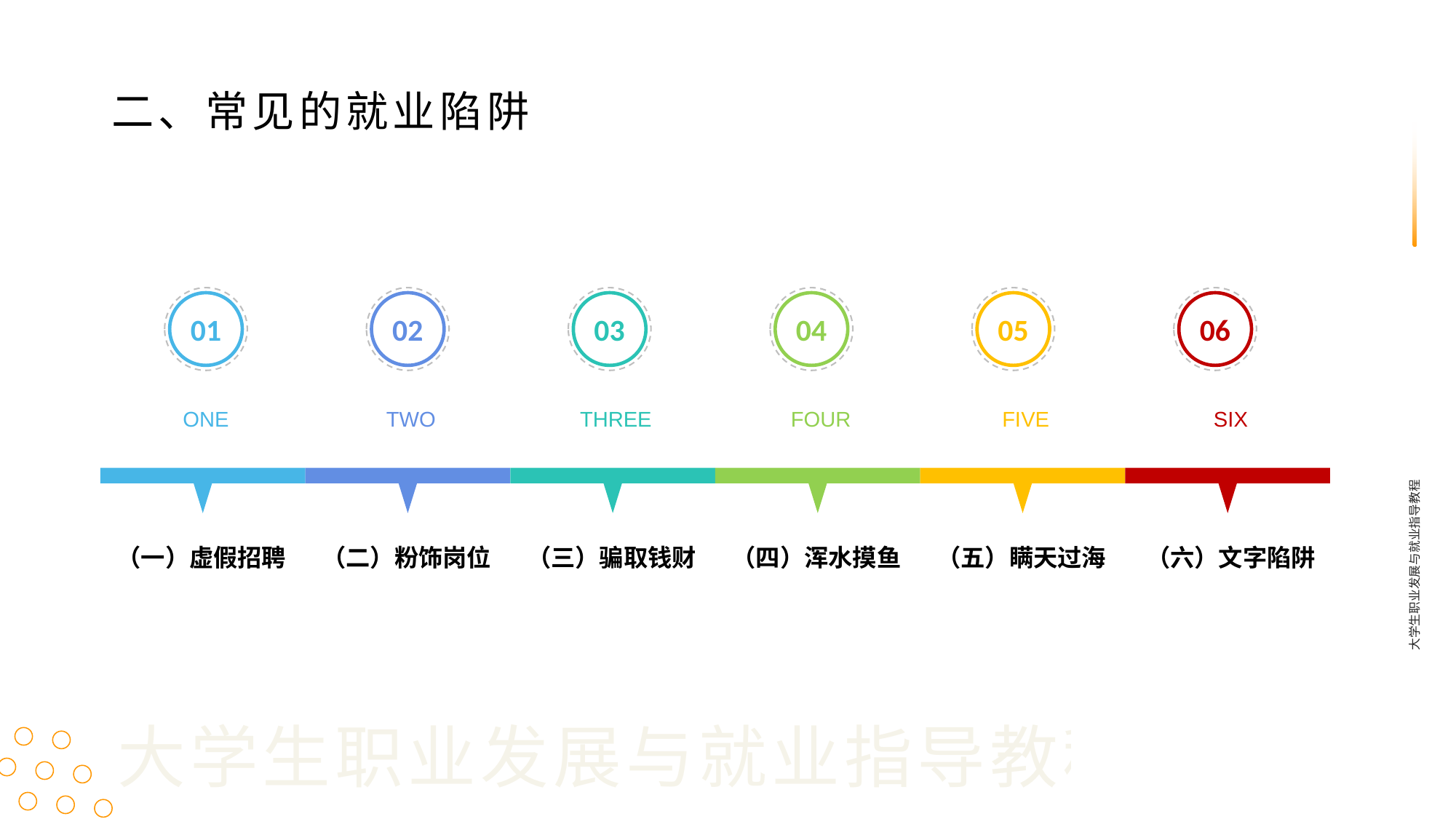

二、常见的就业陷阱

01

02

03

04

05

06
ONE
TWO
THREE
FOUR
FIVE
SIX

大学生职业发展与就业指导教程
（一）虚假招聘
（二）粉饰岗位
（三）骗取钱财
（四）浑水摸鱼
（五）瞒天过海
（六）文字陷阱

大学生职业发展与就业指导教程